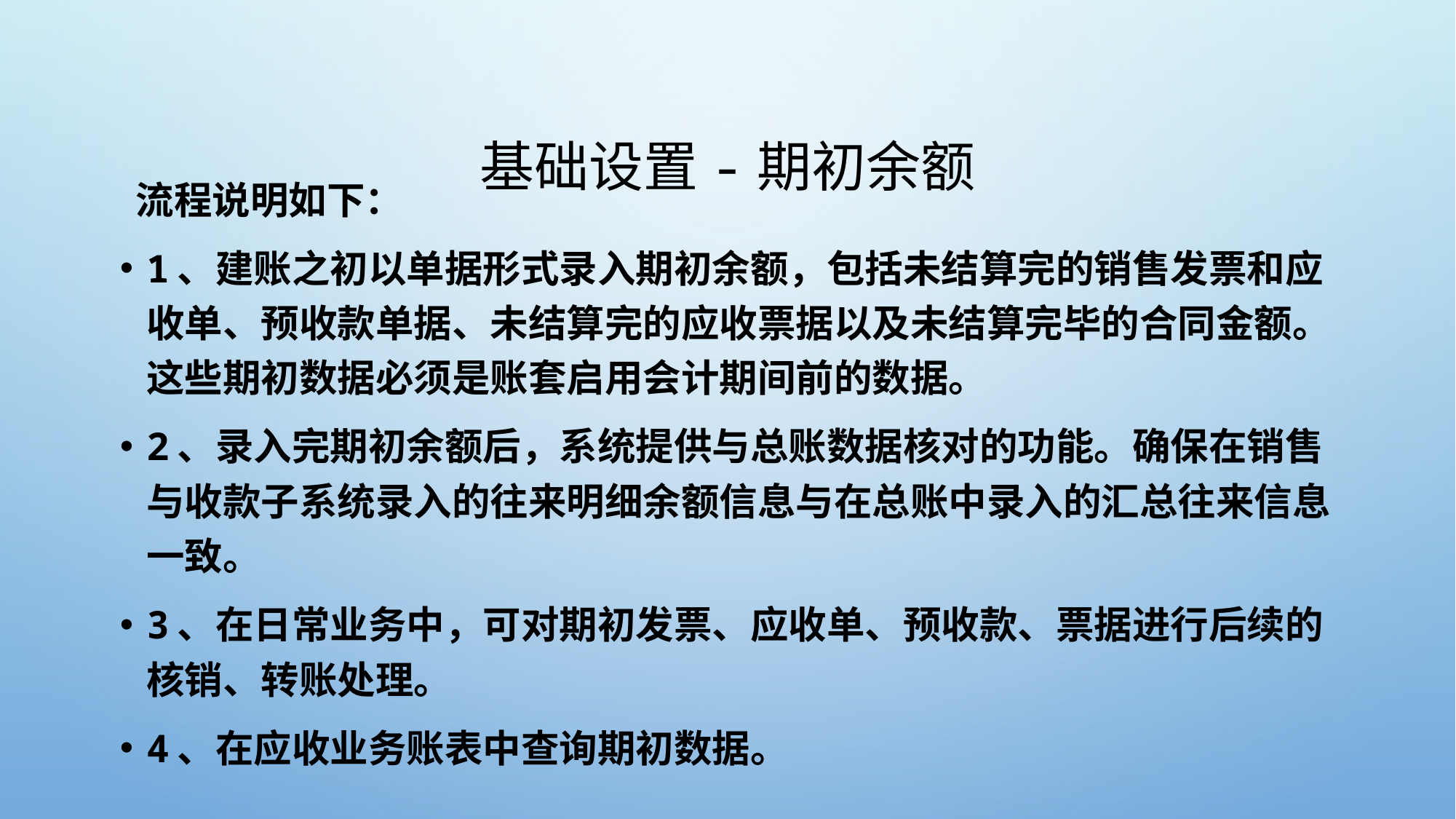

# 基础设置-期初余额
流程说明如下：
1、建账之初以单据形式录入期初余额，包括未结算完的销售发票和应收单、预收款单据、未结算完的应收票据以及未结算完毕的合同金额。这些期初数据必须是账套启用会计期间前的数据。
2、录入完期初余额后，系统提供与总账数据核对的功能。确保在销售与收款子系统录入的往来明细余额信息与在总账中录入的汇总往来信息一致。
3、在日常业务中，可对期初发票、应收单、预收款、票据进行后续的核销、转账处理。
4、在应收业务账表中查询期初数据。